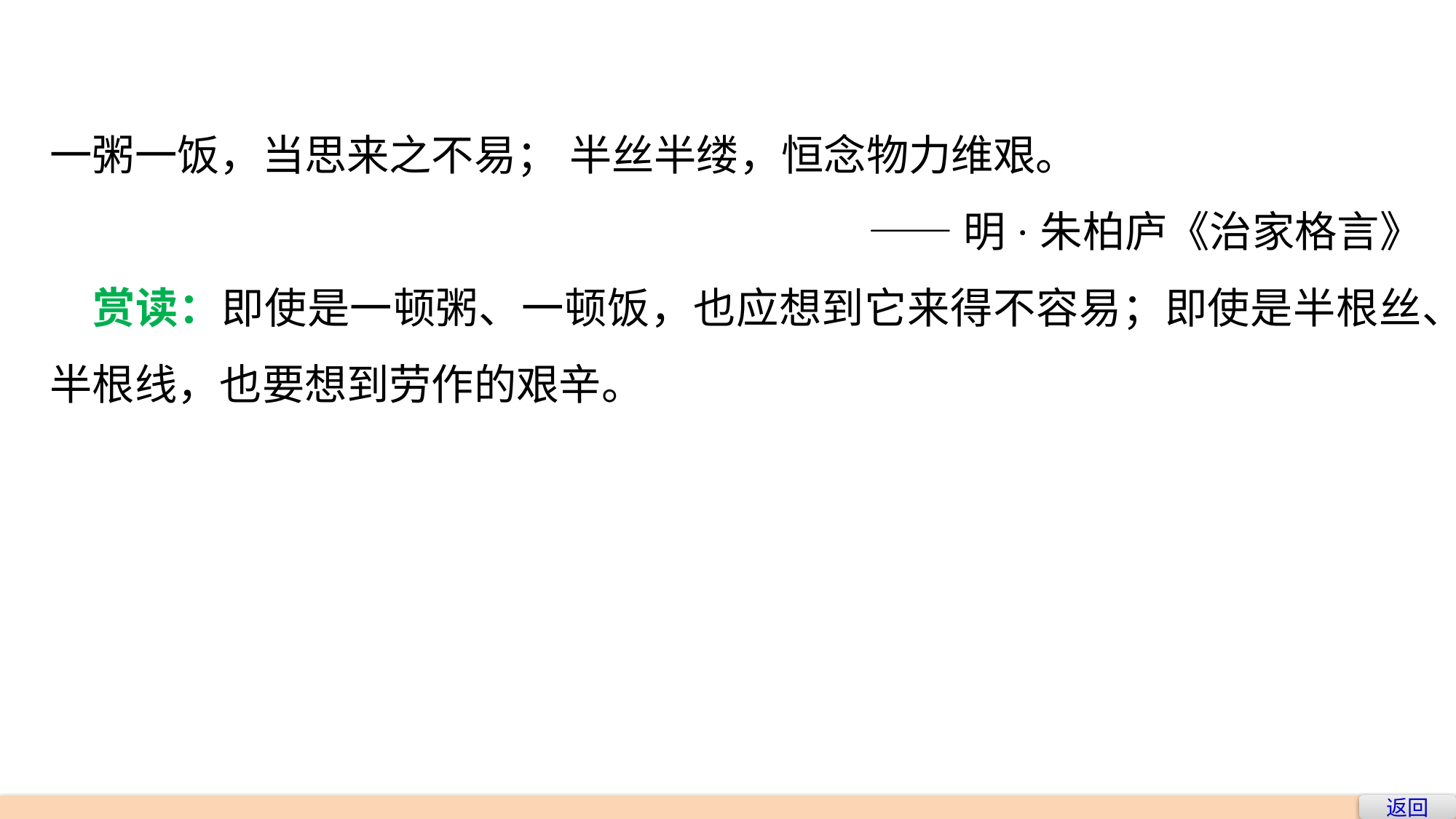

一粥一饭，当思来之不易； 半丝半缕，恒念物力维艰。
——明·朱柏庐《治家格言》
　赏读：即使是一顿粥、一顿饭，也应想到它来得不容易；即使是半根丝、半根线，也要想到劳作的艰辛。
返回